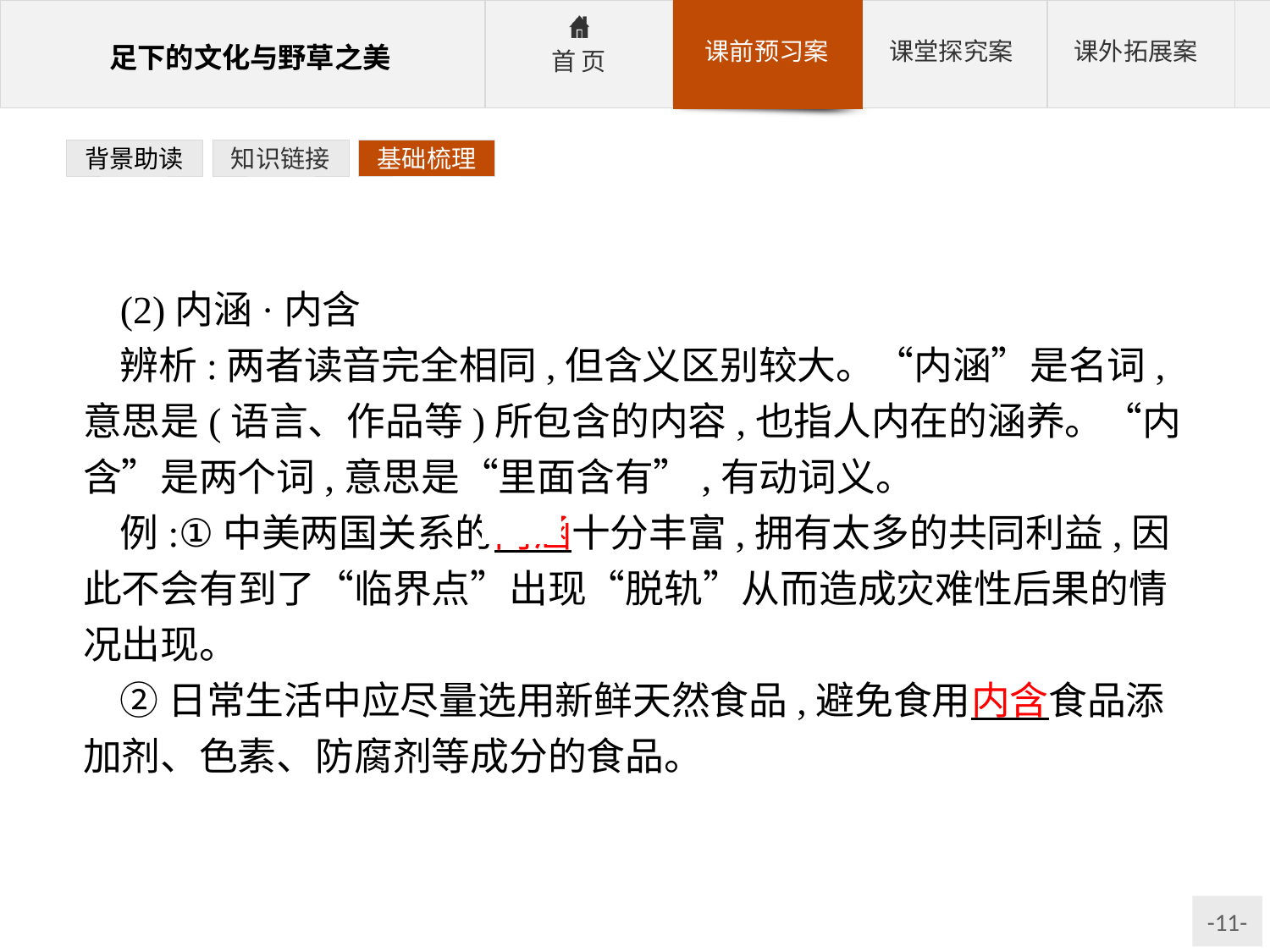

背景助读
知识链接
基础梳理
(2)内涵·内含
辨析:两者读音完全相同,但含义区别较大。“内涵”是名词,意思是(语言、作品等)所包含的内容,也指人内在的涵养。“内含”是两个词,意思是“里面含有”,有动词义。
例:①中美两国关系的内涵十分丰富,拥有太多的共同利益,因此不会有到了“临界点”出现“脱轨”从而造成灾难性后果的情况出现。
②日常生活中应尽量选用新鲜天然食品,避免食用内含食品添加剂、色素、防腐剂等成分的食品。